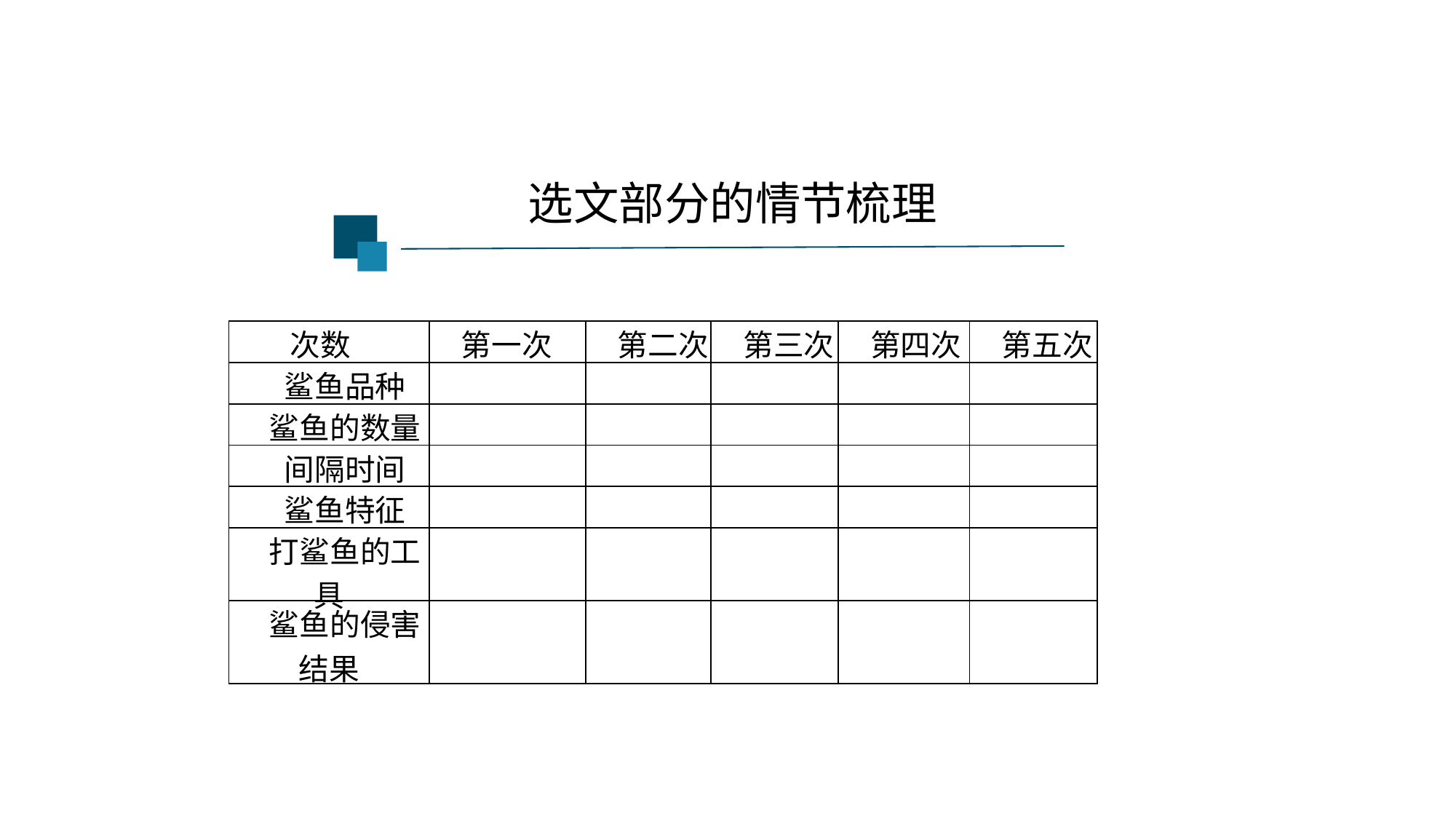

选文部分的情节梳理

| 次数 | 第一次 | 第二次 | 第三次 | 第四次 | 第五次 |
| --- | --- | --- | --- | --- | --- |
| 鲨鱼品种 |  |  |  |  |  |
| 鲨鱼的数量 |  |  |  |  |  |
| 间隔时间 |  |  |  |  |  |
| 鲨鱼特征 |  |  |  |  |  |
| 打鲨鱼的工具 |  |  |  |  |  |
| 鲨鱼的侵害结果 |  |  |  |  |  |